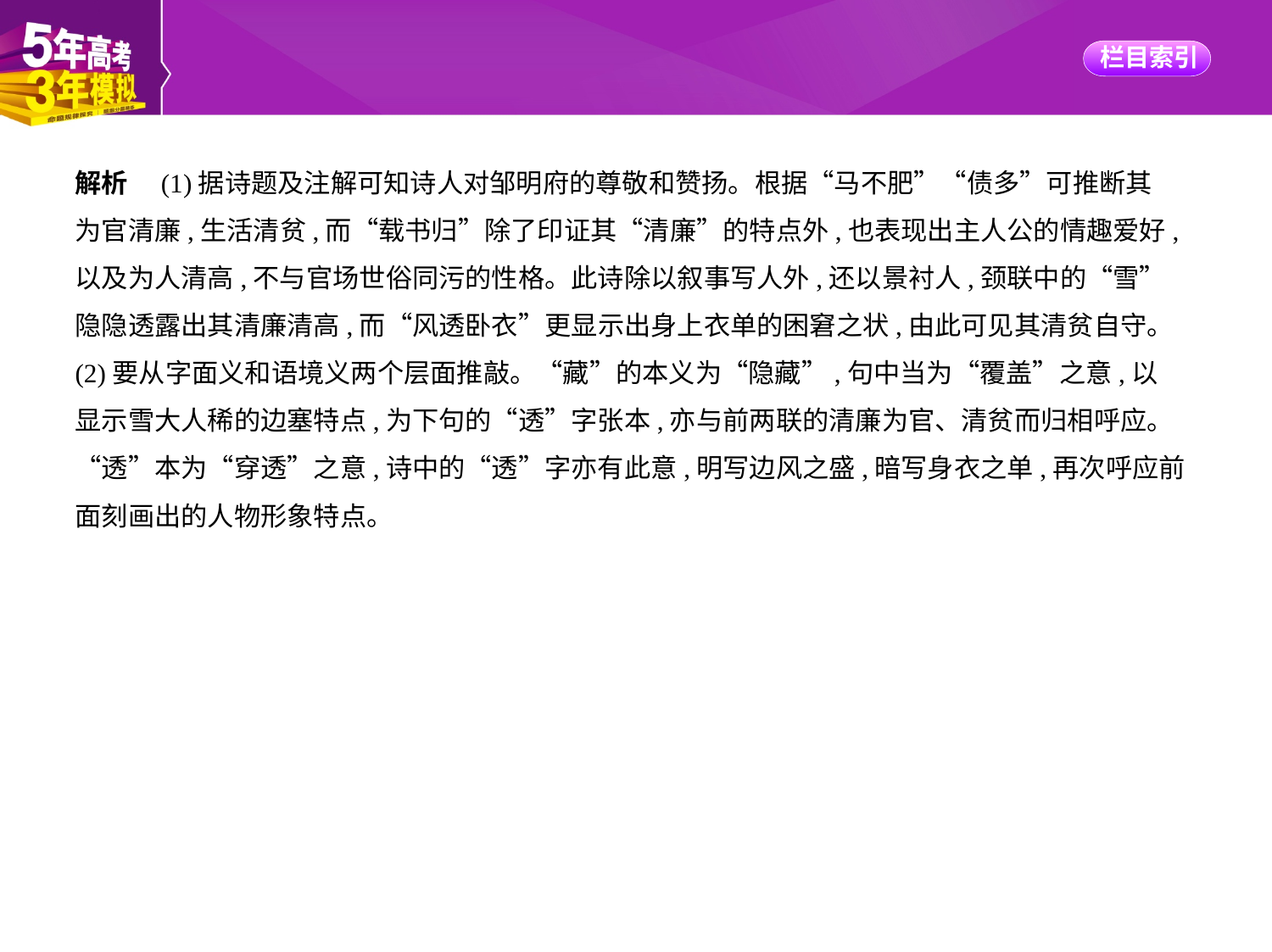

解析　(1)据诗题及注解可知诗人对邹明府的尊敬和赞扬。根据“马不肥”“债多”可推断其
为官清廉,生活清贫,而“载书归”除了印证其“清廉”的特点外,也表现出主人公的情趣爱好,
以及为人清高,不与官场世俗同污的性格。此诗除以叙事写人外,还以景衬人,颈联中的“雪”
隐隐透露出其清廉清高,而“风透卧衣”更显示出身上衣单的困窘之状,由此可见其清贫自守。
(2)要从字面义和语境义两个层面推敲。“藏”的本义为“隐藏”,句中当为“覆盖”之意,以
显示雪大人稀的边塞特点,为下句的“透”字张本,亦与前两联的清廉为官、清贫而归相呼应。
“透”本为“穿透”之意,诗中的“透”字亦有此意,明写边风之盛,暗写身衣之单,再次呼应前
面刻画出的人物形象特点。